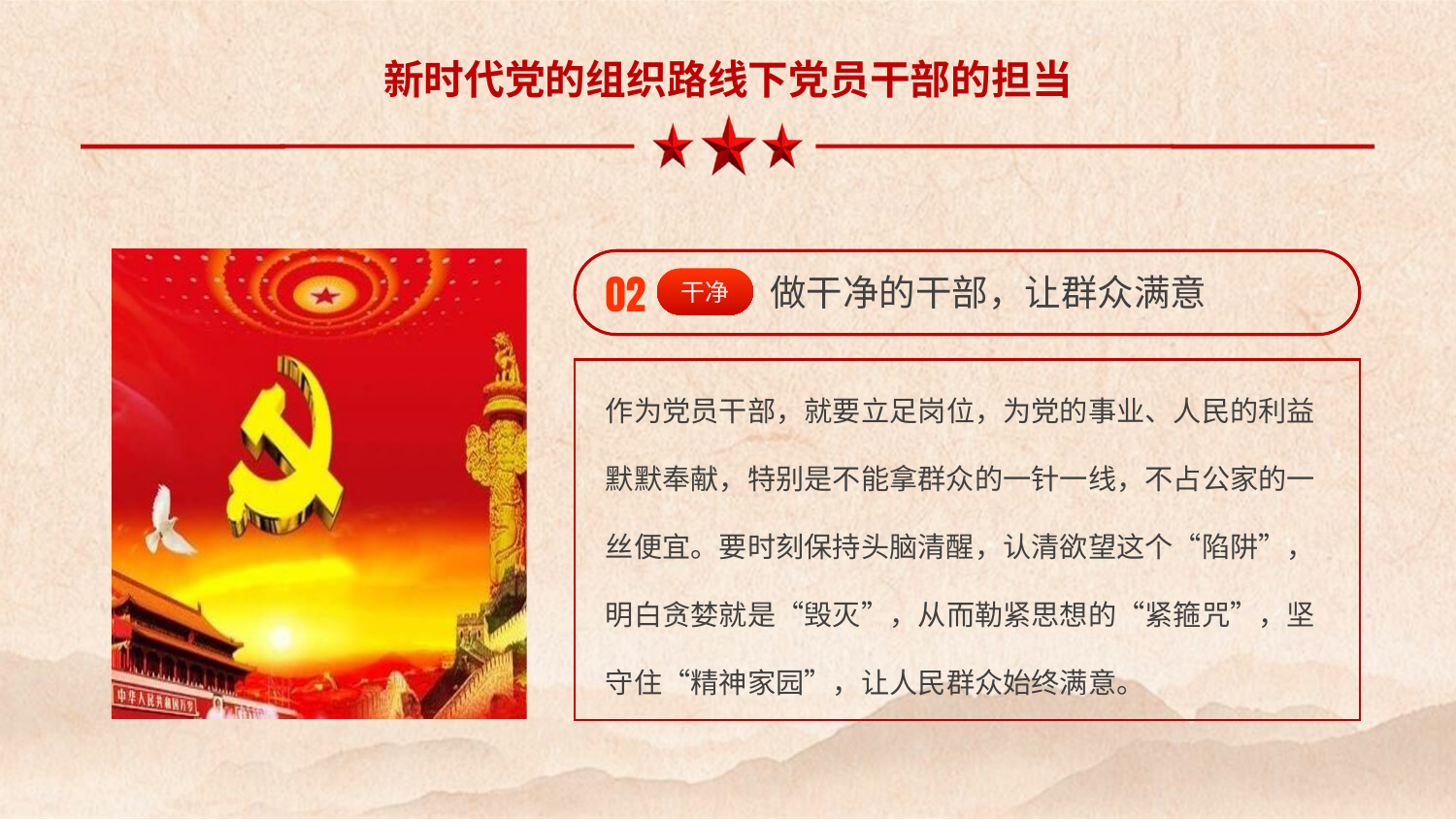

做干净的干部，让群众满意
02
干净
作为党员干部，就要立足岗位，为党的事业、人民的利益默默奉献，特别是不能拿群众的一针一线，不占公家的一丝便宜。要时刻保持头脑清醒，认清欲望这个“陷阱”，明白贪婪就是“毁灭”，从而勒紧思想的“紧箍咒”，坚守住“精神家园”，让人民群众始终满意。